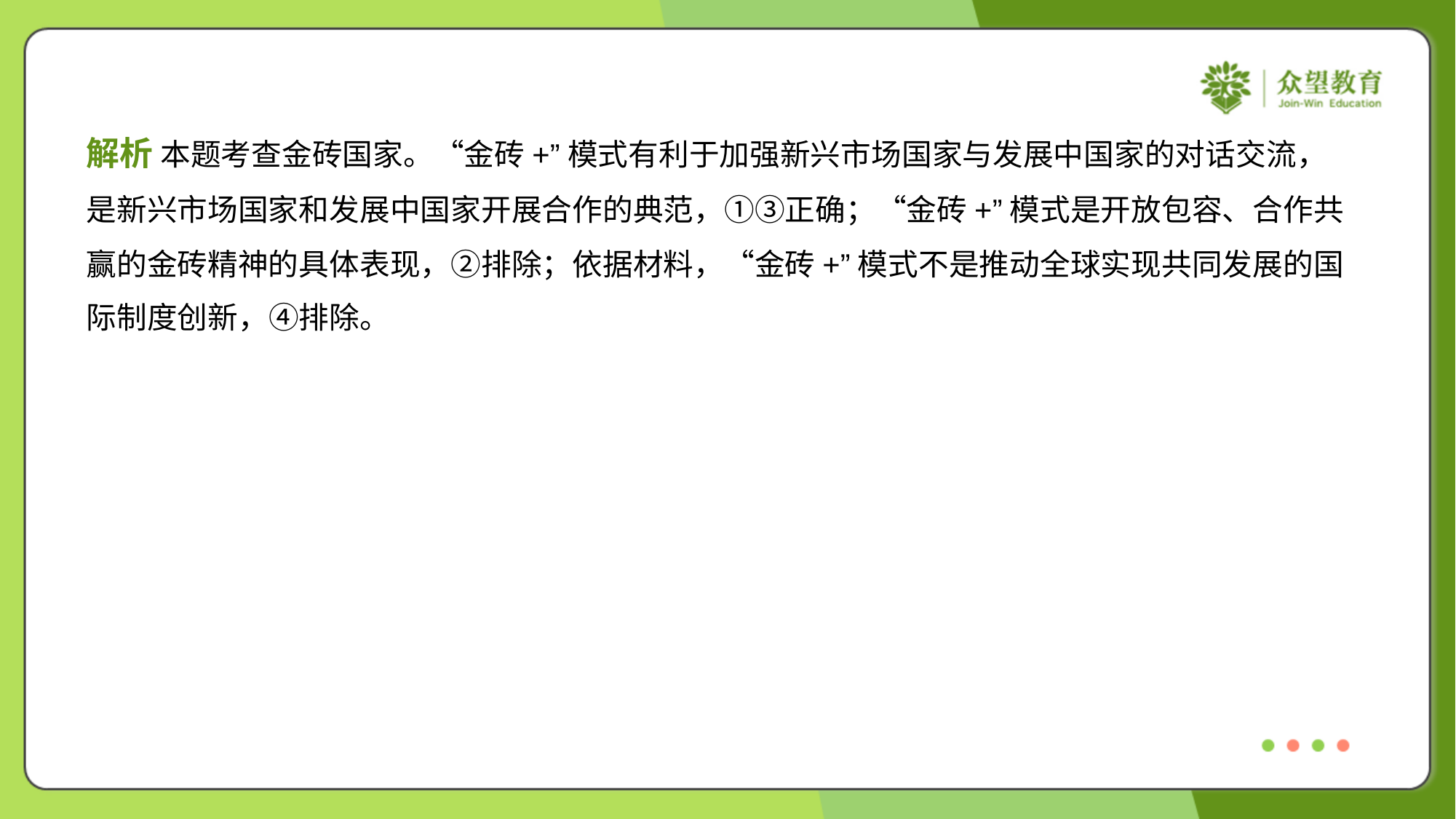

解析 本题考查金砖国家。“金砖+”模式有利于加强新兴市场国家与发展中国家的对话交流，
是新兴市场国家和发展中国家开展合作的典范，①③正确；“金砖+”模式是开放包容、合作共
赢的金砖精神的具体表现，②排除；依据材料，“金砖+”模式不是推动全球实现共同发展的国
际制度创新，④排除。